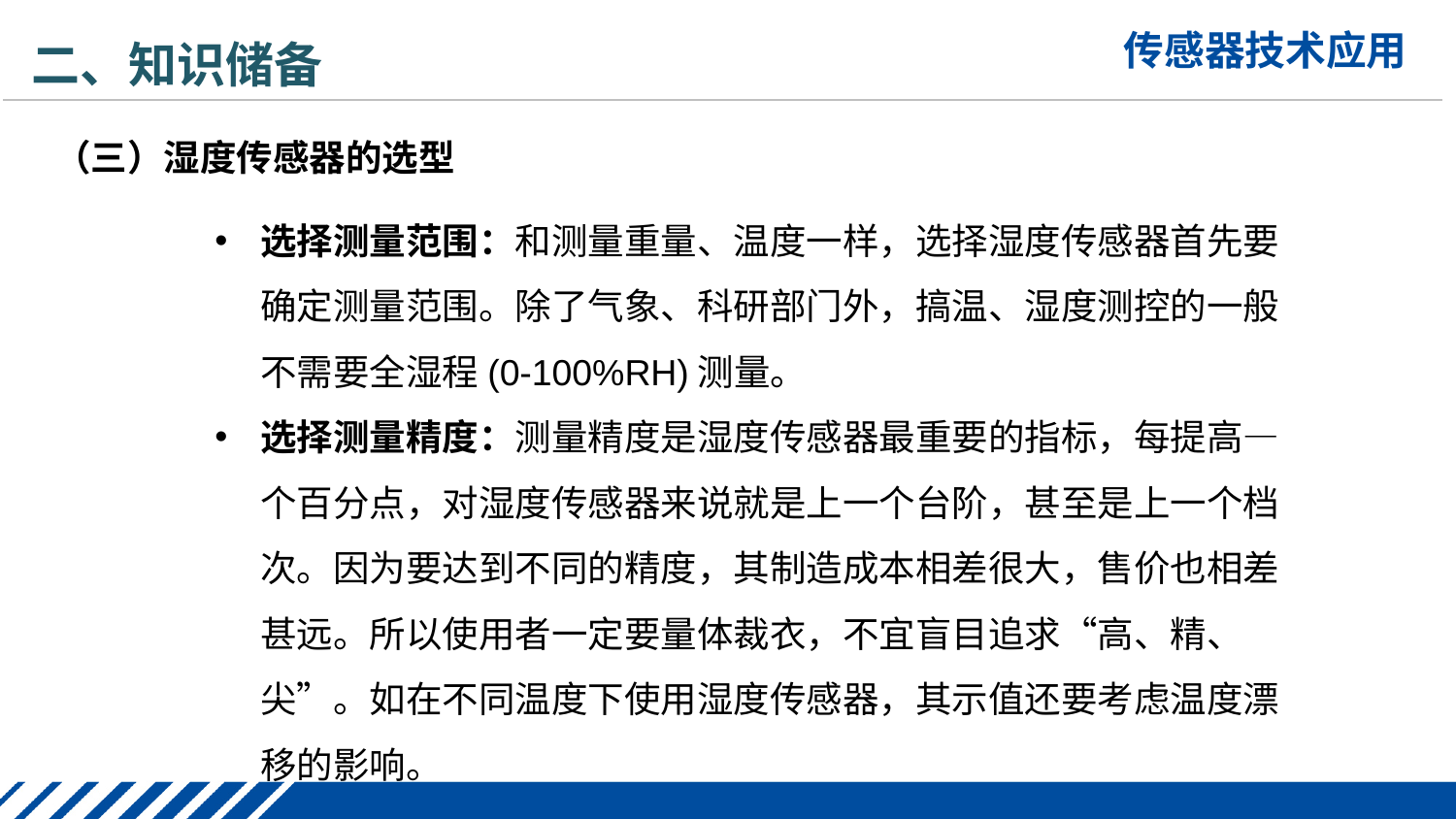

二、知识储备
（三）湿度传感器的选型
选择测量范围：和测量重量、温度一样，选择湿度传感器首先要确定测量范围。除了气象、科研部门外，搞温、湿度测控的一般不需要全湿程(0-100%RH)测量。
选择测量精度：测量精度是湿度传感器最重要的指标，每提高—个百分点，对湿度传感器来说就是上一个台阶，甚至是上一个档次。因为要达到不同的精度，其制造成本相差很大，售价也相差甚远。所以使用者一定要量体裁衣，不宜盲目追求“高、精、尖”。如在不同温度下使用湿度传感器，其示值还要考虑温度漂移的影响。